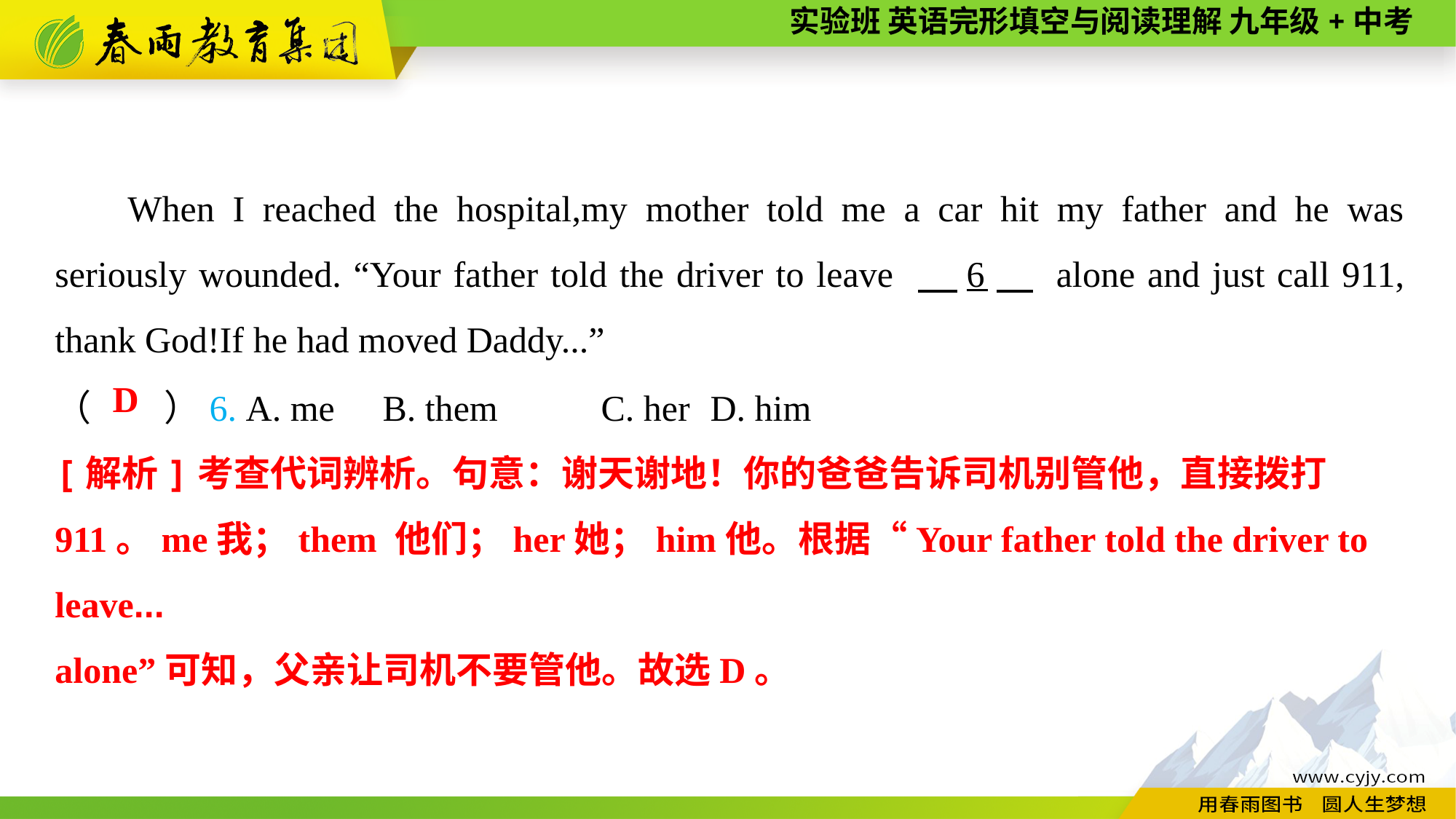

When I reached the hospital,my mother told me a car hit my father and he was seriously wounded. “Your father told the driver to leave 　6　 alone and just call 911, thank God!If he had moved Daddy...”
（　　）6. A. me	B. them	C. her	D. him
D
[解析]考查代词辨析。句意：谢天谢地！你的爸爸告诉司机别管他，直接拨打911。me我；them 他们；her她；him他。根据“Your father told the driver to leave...
alone”可知，父亲让司机不要管他。故选D。